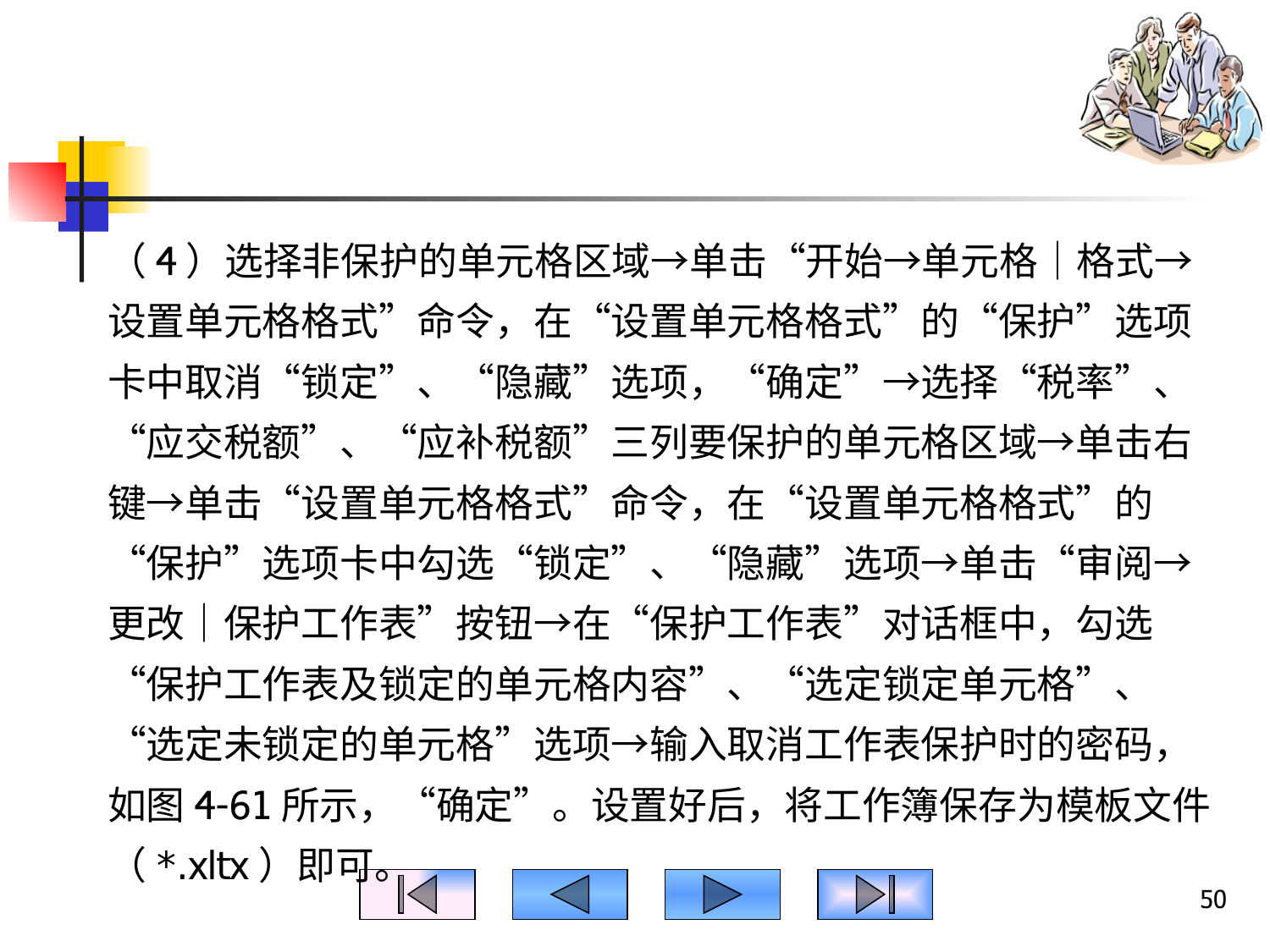

#
（4）选择非保护的单元格区域→单击“开始→单元格｜格式→设置单元格格式”命令，在“设置单元格格式”的“保护”选项卡中取消“锁定”、“隐藏”选项，“确定”→选择“税率”、“应交税额”、“应补税额”三列要保护的单元格区域→单击右键→单击“设置单元格格式”命令，在“设置单元格格式”的“保护”选项卡中勾选“锁定”、“隐藏”选项→单击“审阅→更改｜保护工作表”按钮→在“保护工作表”对话框中，勾选“保护工作表及锁定的单元格内容”、“选定锁定单元格”、“选定未锁定的单元格”选项→输入取消工作表保护时的密码，如图4-61所示，“确定”。设置好后，将工作簿保存为模板文件（*.xltx）即可。

50